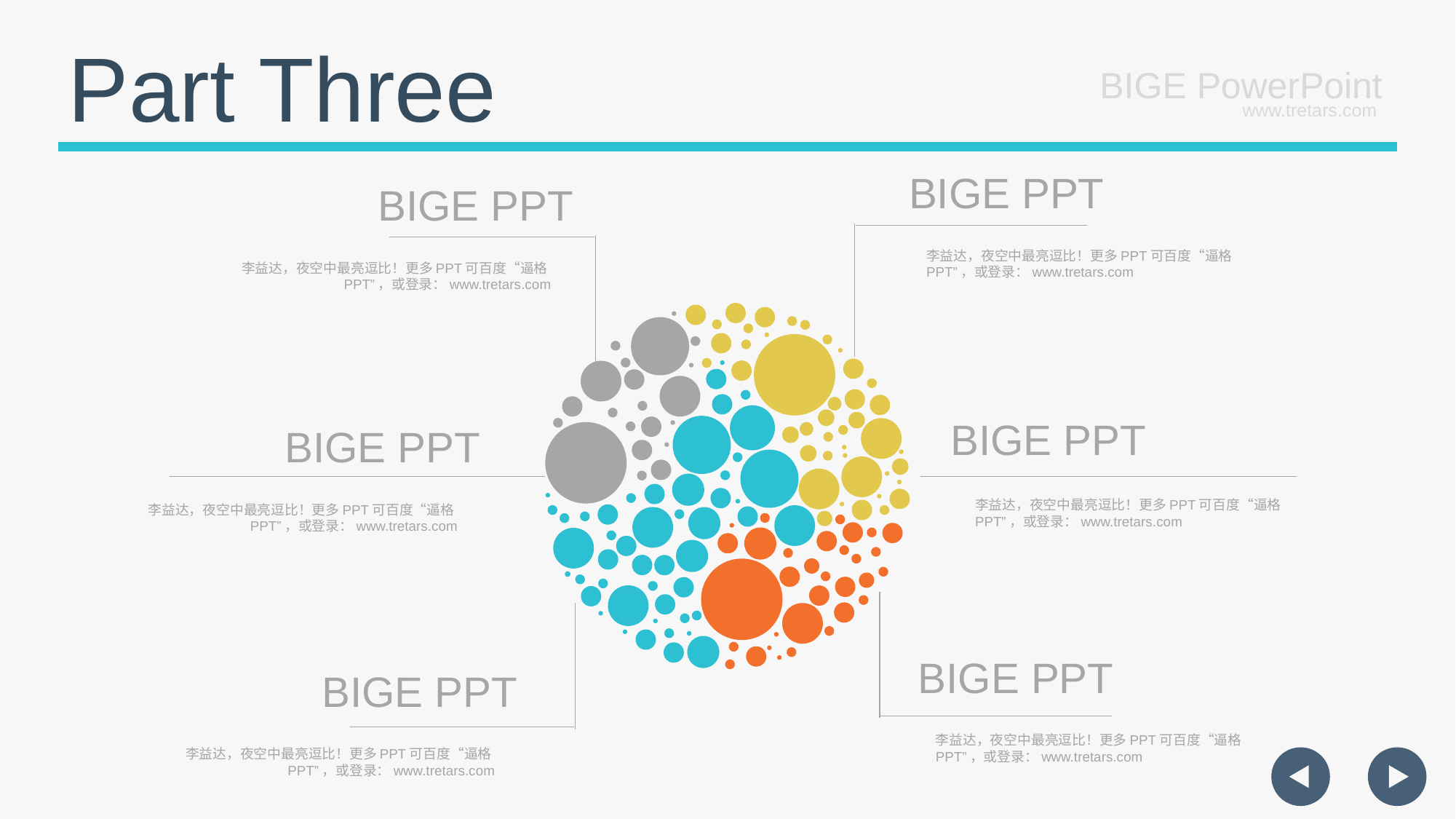

Part Three
BIGE PowerPoint
www.tretars.com
BIGE PPT
BIGE PPT
李益达，夜空中最亮逗比！更多PPT可百度“逼格PPT”，或登录：www.tretars.com
李益达，夜空中最亮逗比！更多PPT可百度“逼格PPT”，或登录：www.tretars.com

BIGE PPT

BIGE PPT

李益达，夜空中最亮逗比！更多PPT可百度“逼格PPT”，或登录：www.tretars.com

李益达，夜空中最亮逗比！更多PPT可百度“逼格PPT”，或登录：www.tretars.com

BIGE PPT

BIGE PPT

李益达，夜空中最亮逗比！更多PPT可百度“逼格PPT”，或登录：www.tretars.com
李益达，夜空中最亮逗比！更多PPT可百度“逼格PPT”，或登录：www.tretars.com